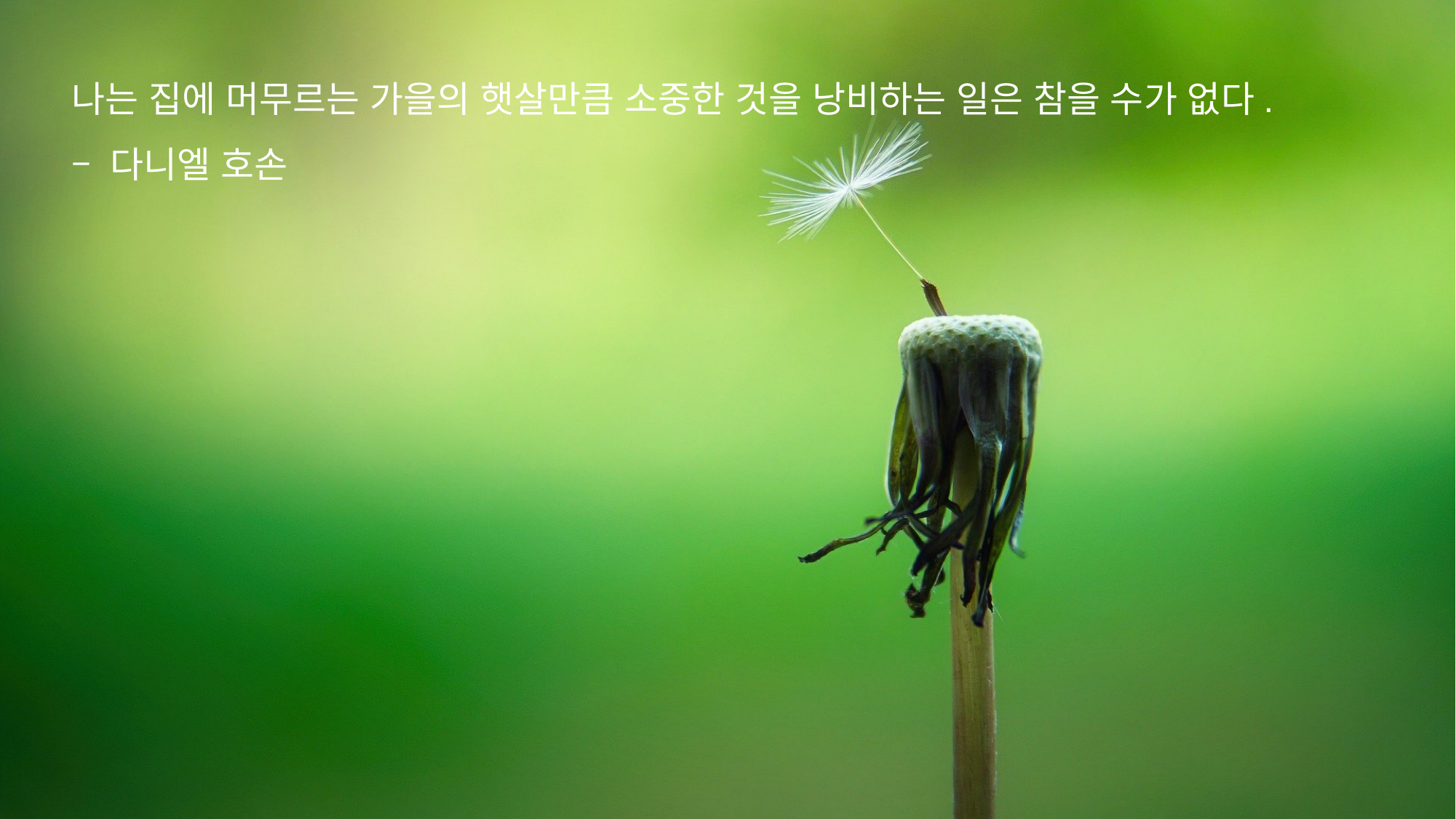

나는 집에 머무르는 가을의 햇살만큼 소중한 것을 낭비하는 일은 참을 수가 없다.
– 다니엘 호손